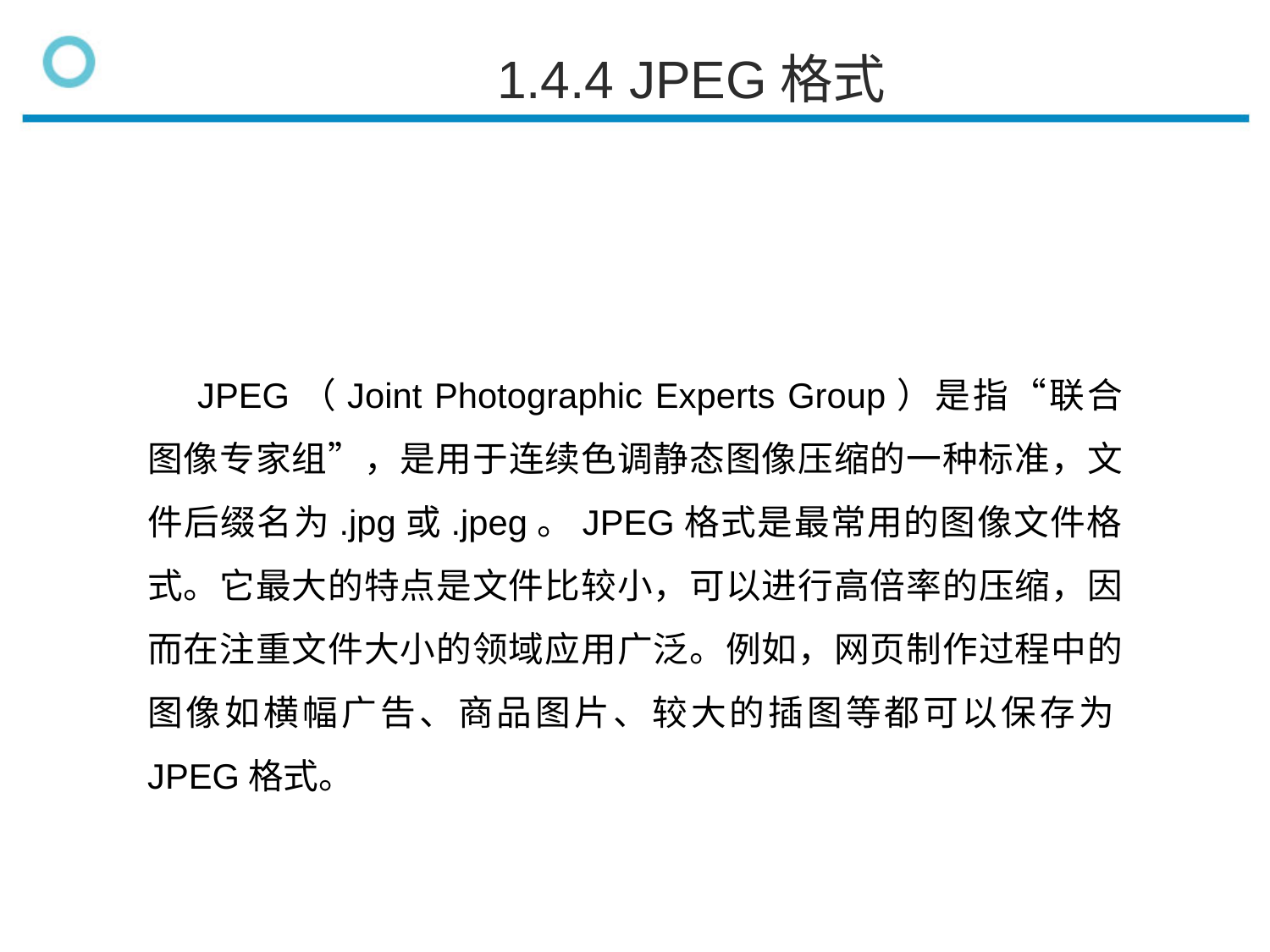

1.4.4 JPEG格式

JPEG（Joint Photographic Experts Group）是指“联合图像专家组”，是用于连续色调静态图像压缩的一种标准，文件后缀名为.jpg或.jpeg。JPEG格式是最常用的图像文件格式。它最大的特点是文件比较小，可以进行高倍率的压缩，因而在注重文件大小的领域应用广泛。例如，网页制作过程中的图像如横幅广告、商品图片、较大的插图等都可以保存为JPEG格式。